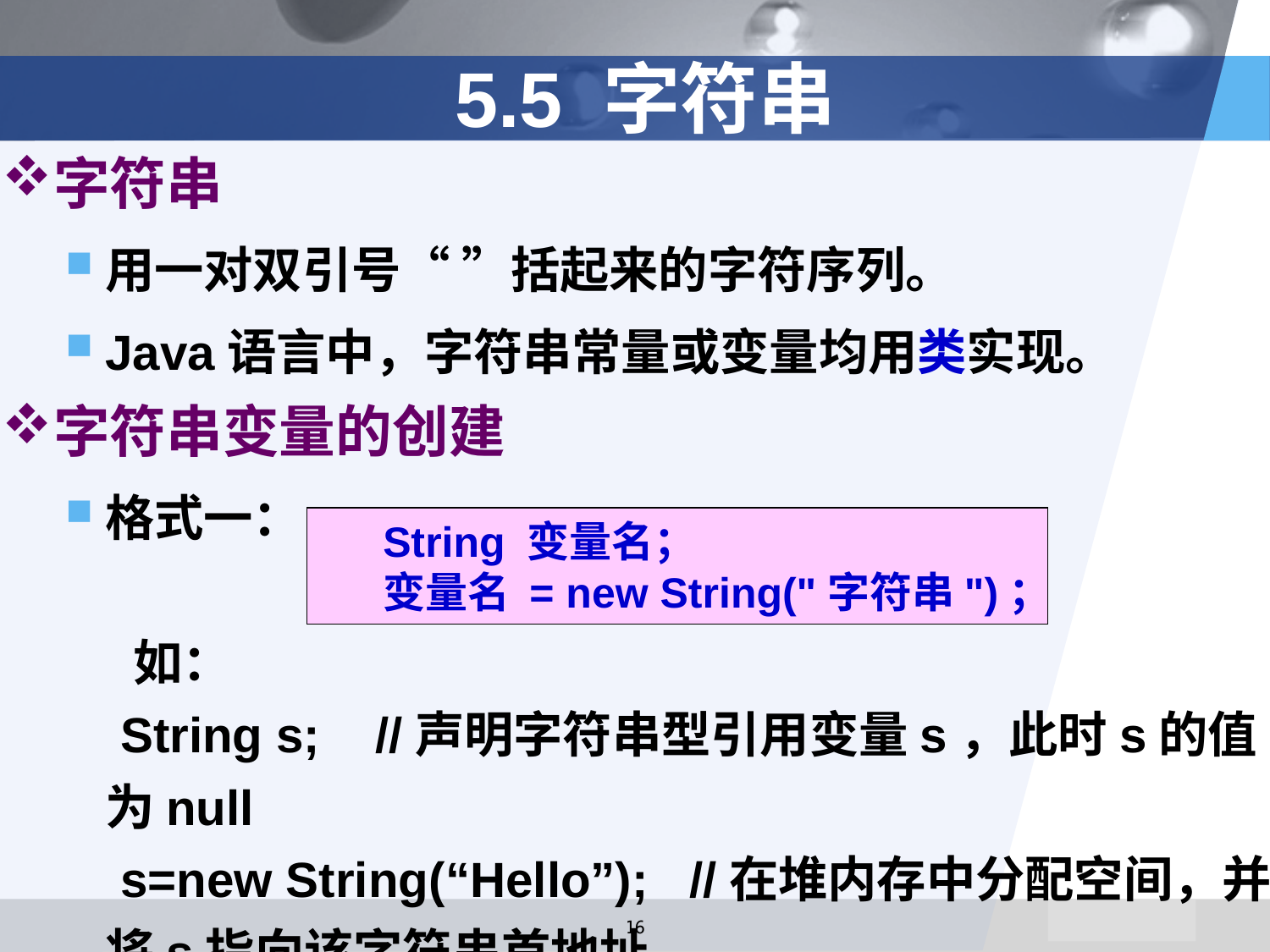

# 5.5 字符串
字符串
用一对双引号“ ”括起来的字符序列。
Java语言中，字符串常量或变量均用类实现。
字符串变量的创建
格式一：

     如：
    String s;    //声明字符串型引用变量s，此时s的值为null
    s=new String(“Hello”);   //在堆内存中分配空间，并将s指向该字符串首地址

String 变量名；
变量名 = new String("字符串")；

16